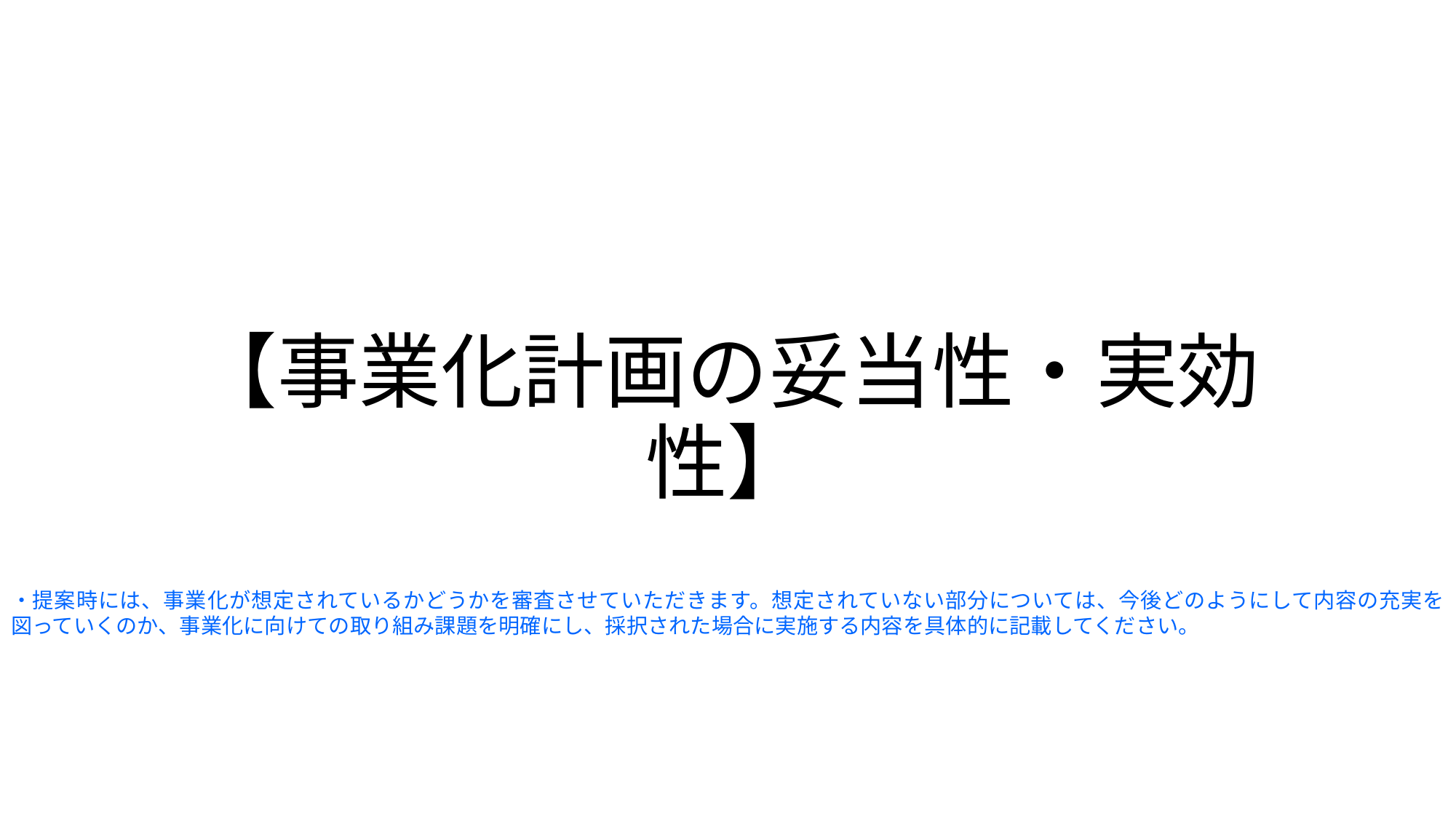

【事業化計画の妥当性・実効性】
・提案時には、事業化が想定されているかどうかを審査させていただきます。想定されていない部分については、今後どのようにして内容の充実を図っていくのか、事業化に向けての取り組み課題を明確にし、採択された場合に実施する内容を具体的に記載してください。